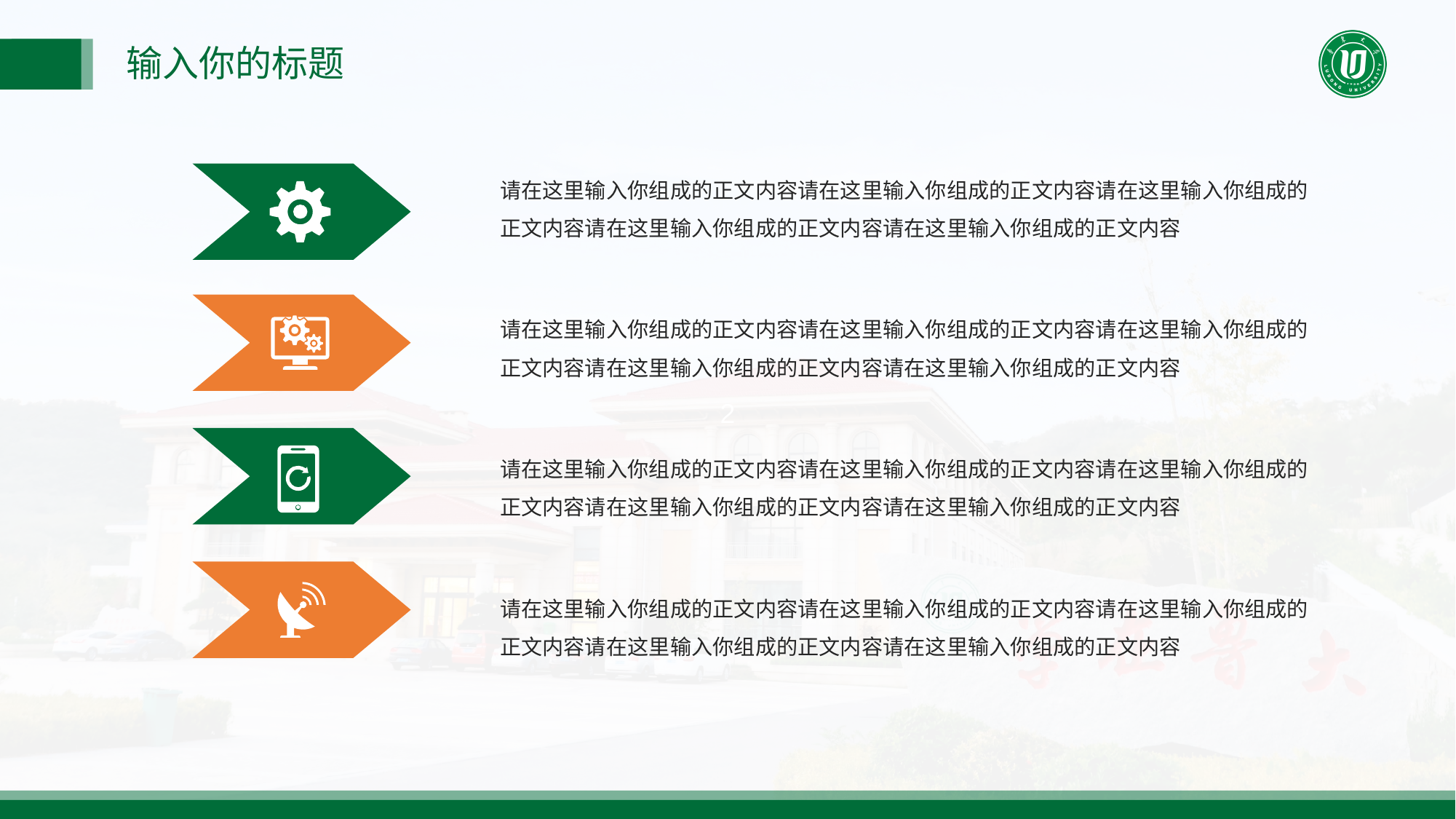

输入你的标题
请在这里输入你组成的正文内容请在这里输入你组成的正文内容请在这里输入你组成的正文内容请在这里输入你组成的正文内容请在这里输入你组成的正文内容

请在这里输入你组成的正文内容请在这里输入你组成的正文内容请在这里输入你组成的正文内容请在这里输入你组成的正文内容请在这里输入你组成的正文内容

请在这里输入你组成的正文内容请在这里输入你组成的正文内容请在这里输入你组成的正文内容请在这里输入你组成的正文内容请在这里输入你组成的正文内容

请在这里输入你组成的正文内容请在这里输入你组成的正文内容请在这里输入你组成的正文内容请在这里输入你组成的正文内容请在这里输入你组成的正文内容